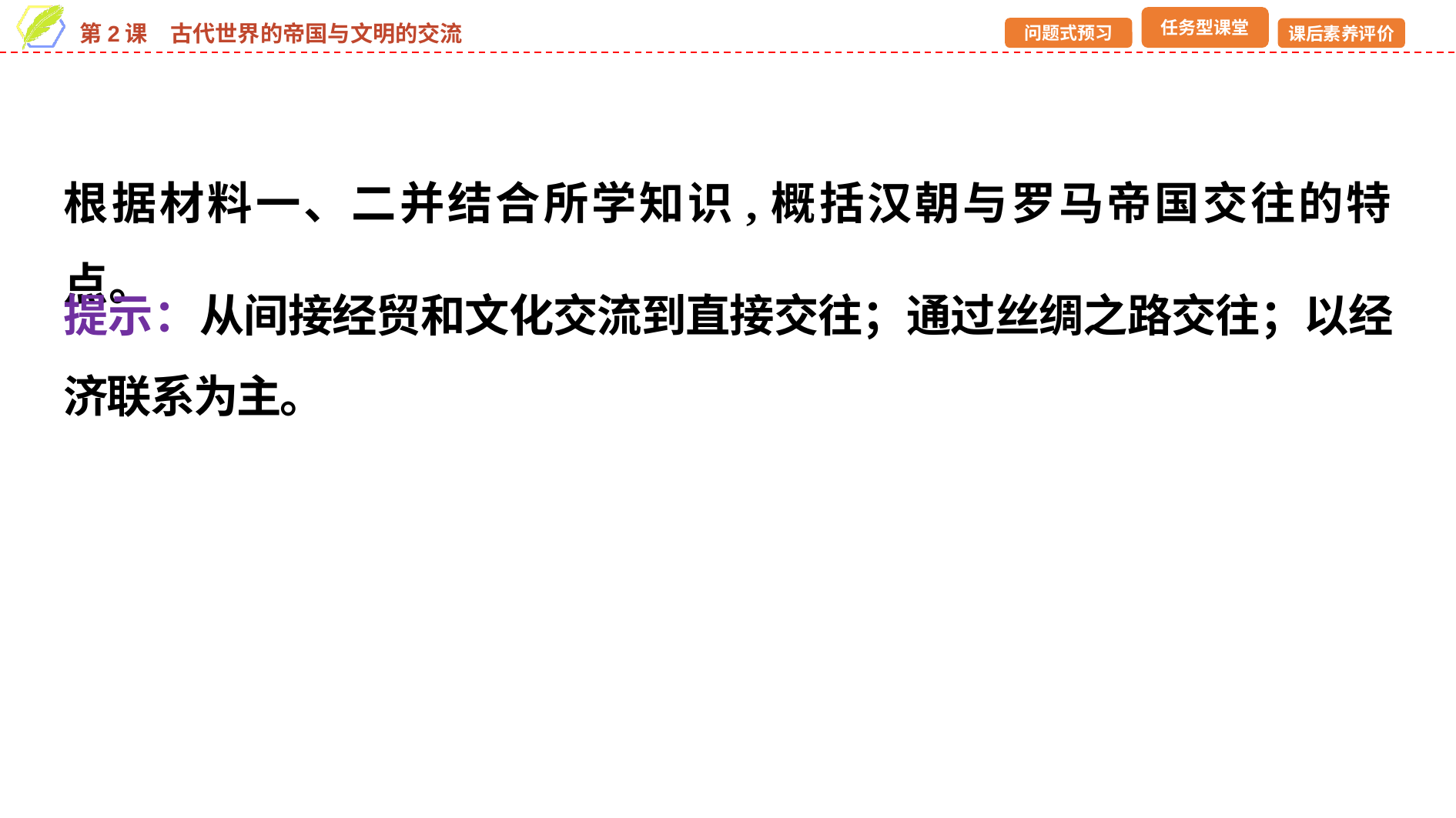

根据材料一、二并结合所学知识,概括汉朝与罗马帝国交往的特点。
提示：从间接经贸和文化交流到直接交往；通过丝绸之路交往；以经济联系为主。